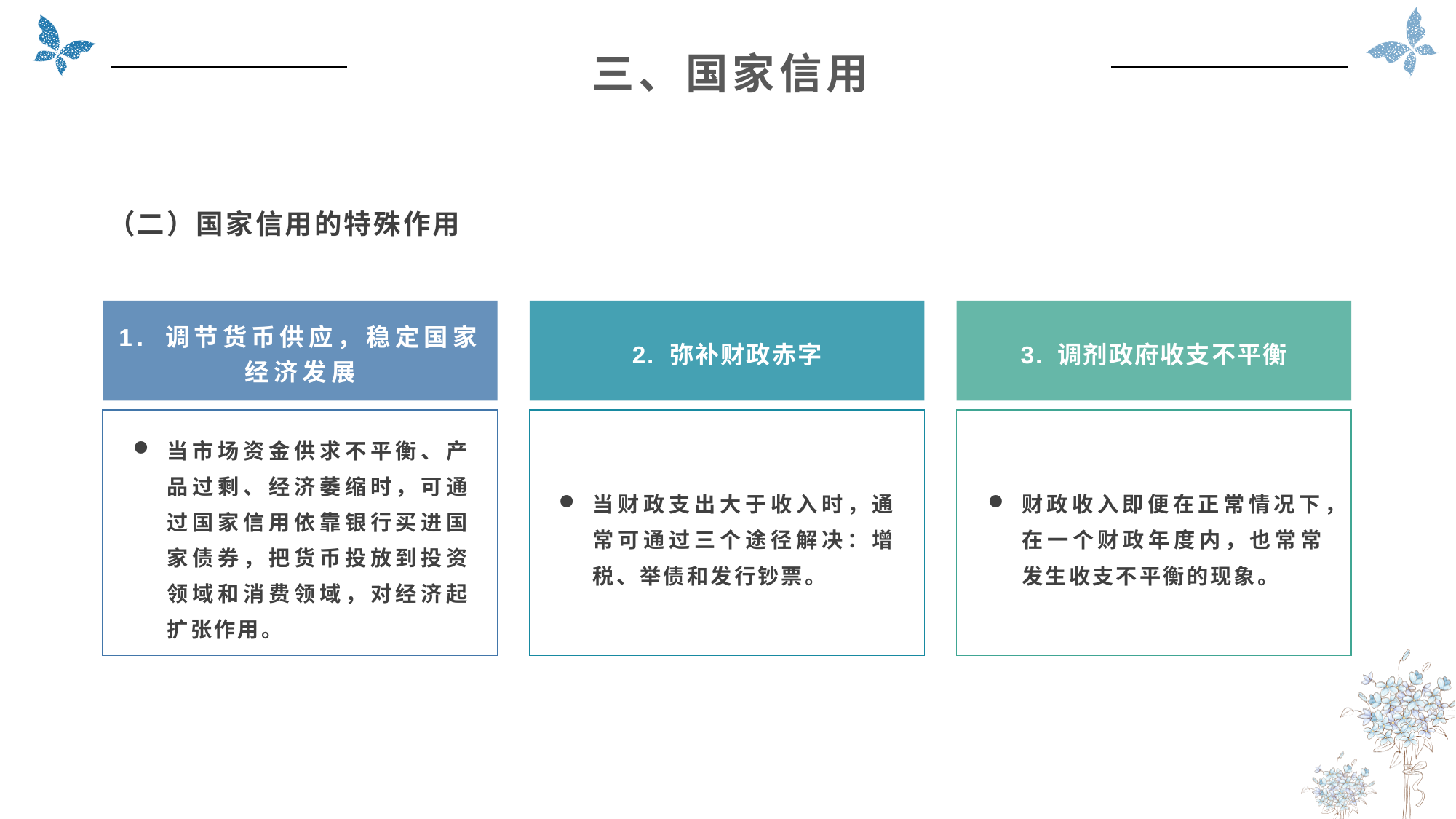

三、国家信用
（二）国家信用的特殊作用

2. 弥补财政赤字
3. 调剂政府收支不平衡
1. 调节货币供应，稳定国家经济发展

当市场资金供求不平衡、产品过剩、经济萎缩时，可通过国家信用依靠银行买进国家债券，把货币投放到投资领域和消费领域，对经济起扩张作用。
当财政支出大于收入时，通常可通过三个途径解决：增税、举债和发行钞票。
财政收入即便在正常情况下，在一个财政年度内，也常常发生收支不平衡的现象。